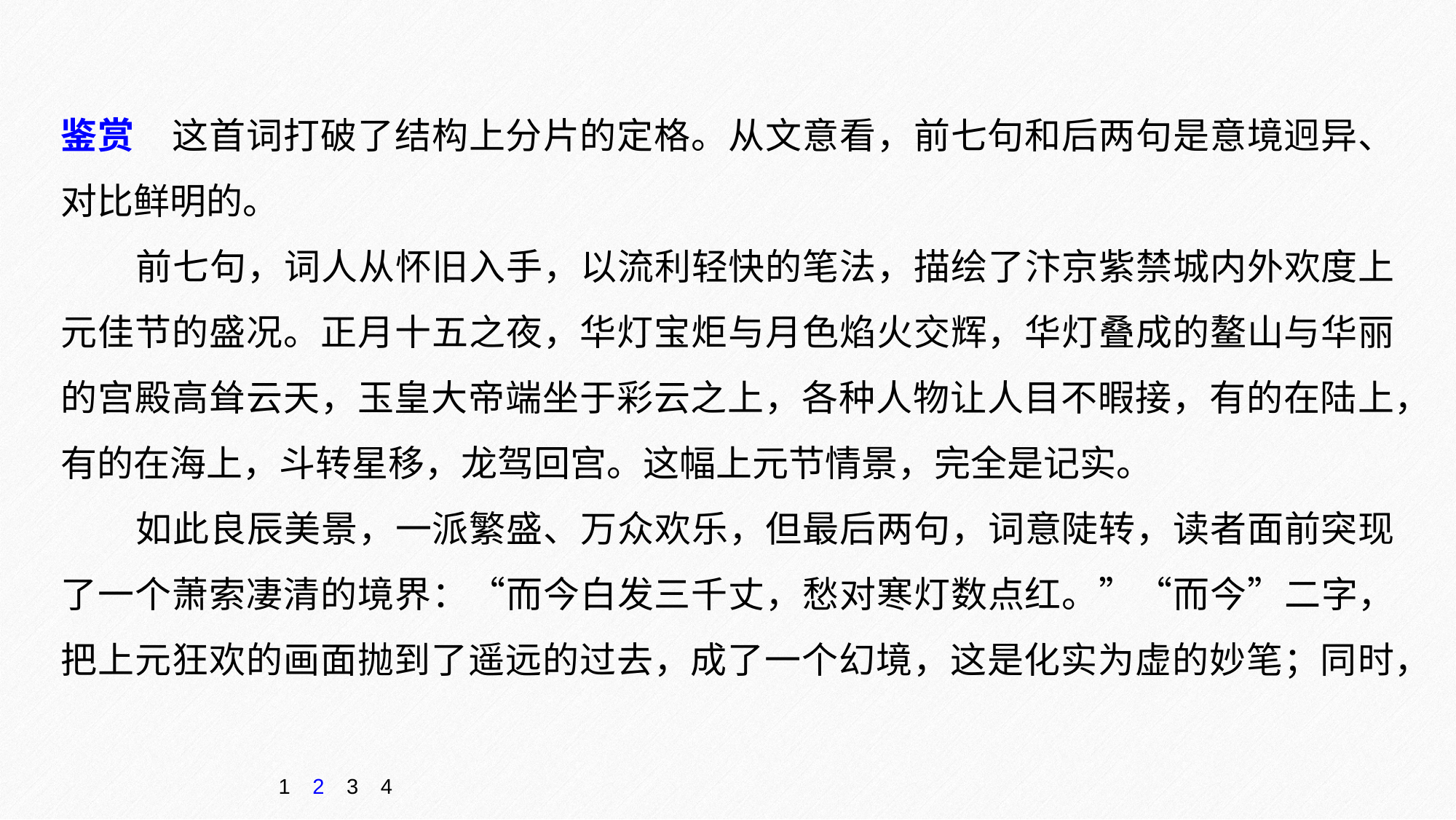

鉴赏　这首词打破了结构上分片的定格。从文意看，前七句和后两句是意境迥异、对比鲜明的。
前七句，词人从怀旧入手，以流利轻快的笔法，描绘了汴京紫禁城内外欢度上元佳节的盛况。正月十五之夜，华灯宝炬与月色焰火交辉，华灯叠成的鳌山与华丽的宫殿高耸云天，玉皇大帝端坐于彩云之上，各种人物让人目不暇接，有的在陆上，有的在海上，斗转星移，龙驾回宫。这幅上元节情景，完全是记实。
如此良辰美景，一派繁盛、万众欢乐，但最后两句，词意陡转，读者面前突现了一个萧索凄清的境界：“而今白发三千丈，愁对寒灯数点红。”“而今”二字，把上元狂欢的画面抛到了遥远的过去，成了一个幻境，这是化实为虚的妙笔；同时，
1
2
3
4